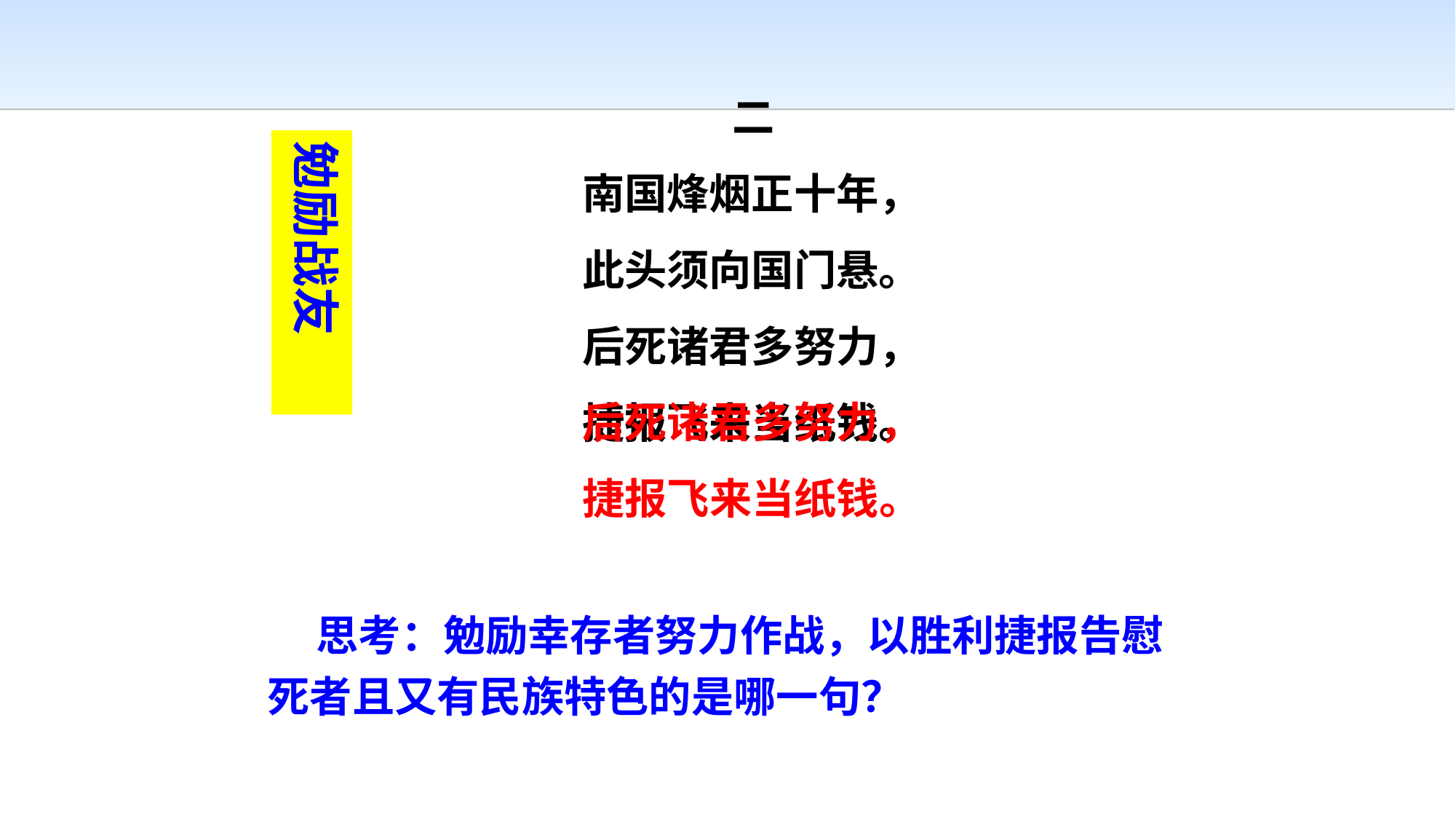

二
南国烽烟正十年，此头须向国门悬。
后死诸君多努力，捷报飞来当纸钱。
勉励战友
后死诸君多努力，捷报飞来当纸钱。
    思考：勉励幸存者努力作战，以胜利捷报告慰死者且又有民族特色的是哪一句？